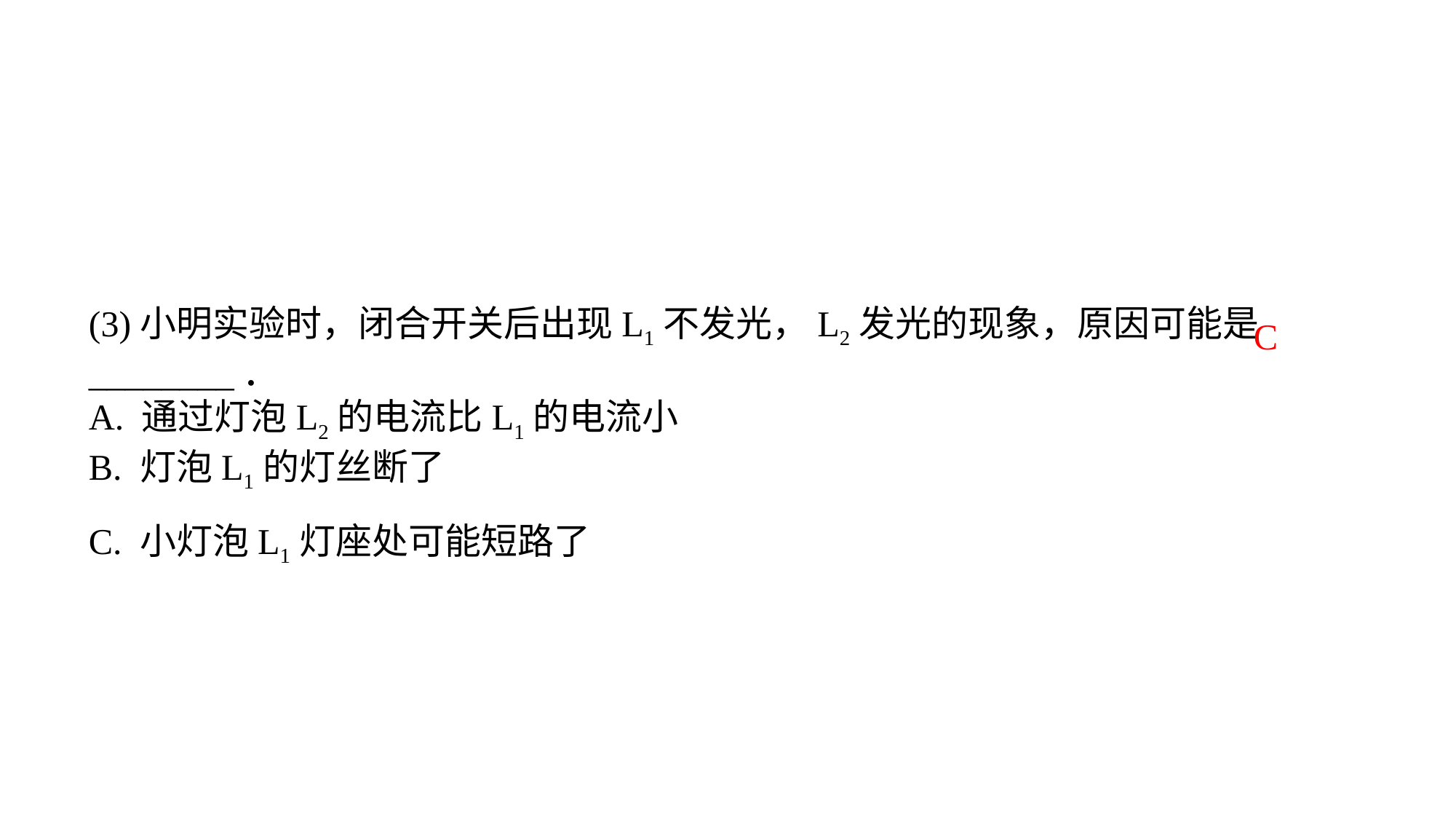

(3)小明实验时，闭合开关后出现L1不发光，L2发光的现象，原因可能是________．A. 通过灯泡L2的电流比L1的电流小B. 灯泡L1的灯丝断了C. 小灯泡L1灯座处可能短路了
C